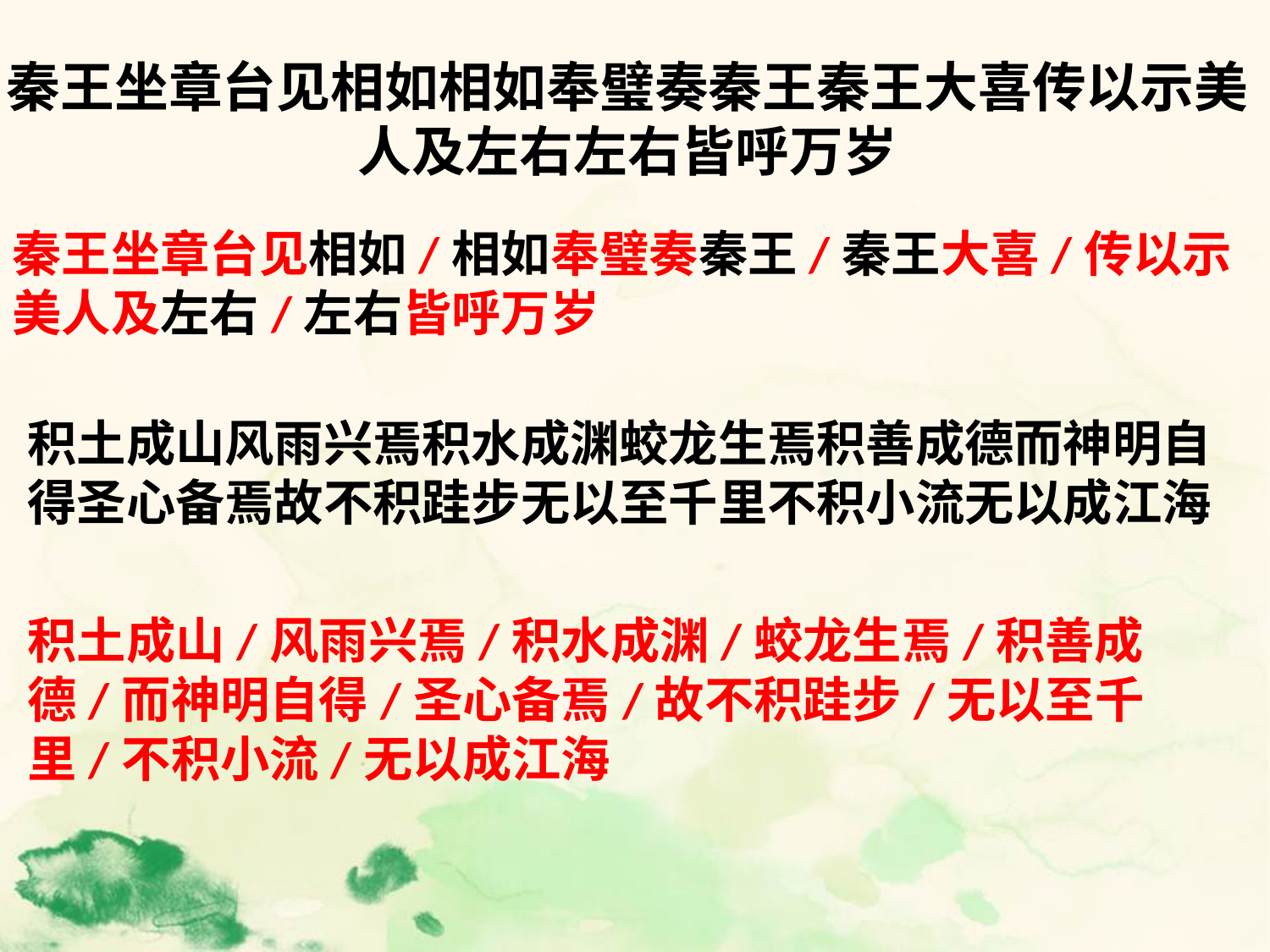

# 秦王坐章台见相如相如奉璧奏秦王秦王大喜传以示美人及左右左右皆呼万岁
秦王坐章台见相如/相如奉璧奏秦王/秦王大喜/传以示美人及左右/左右皆呼万岁
积土成山风雨兴焉积水成渊蛟龙生焉积善成德而神明自得圣心备焉故不积跬步无以至千里不积小流无以成江海

积土成山/风雨兴焉/积水成渊/蛟龙生焉/积善成德/而神明自得/圣心备焉/故不积跬步/无以至千里/不积小流/无以成江海